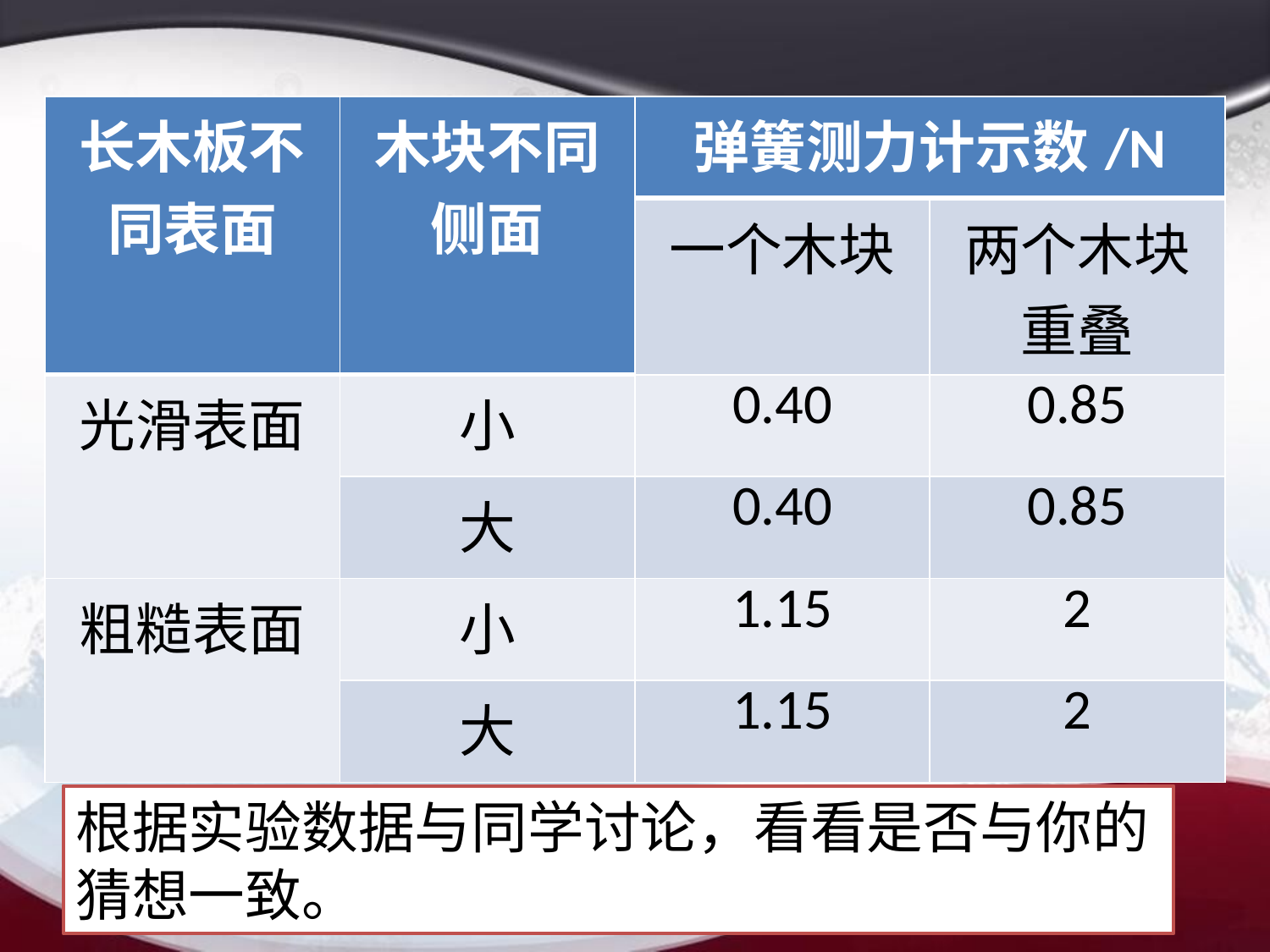

| 长木板不同表面 | 木块不同侧面 | 弹簧测力计示数/N |  |
| --- | --- | --- | --- |
|  |  | 一个木块 | 两个木块重叠 |
| 光滑表面 | 小 | 0.40 | 0.85 |
|  | 大 | 0.40 | 0.85 |
| 粗糙表面 | 小 | 1.15 | 2 |
|  | 大 | 1.15 | 2 |
根据实验数据与同学讨论，看看是否与你的猜想一致。